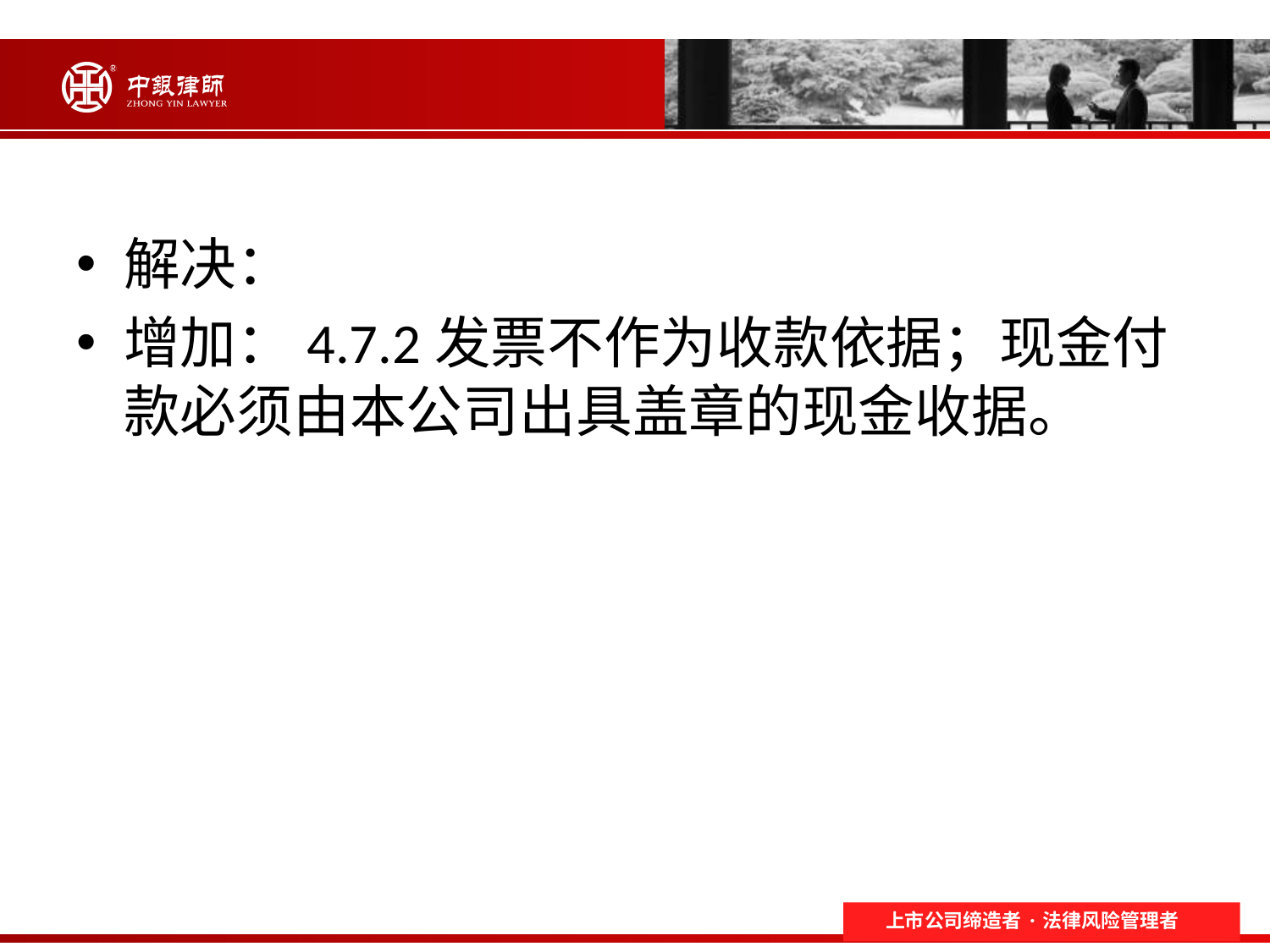

#
解决：
增加：4.7.2发票不作为收款依据；现金付款必须由本公司出具盖章的现金收据。